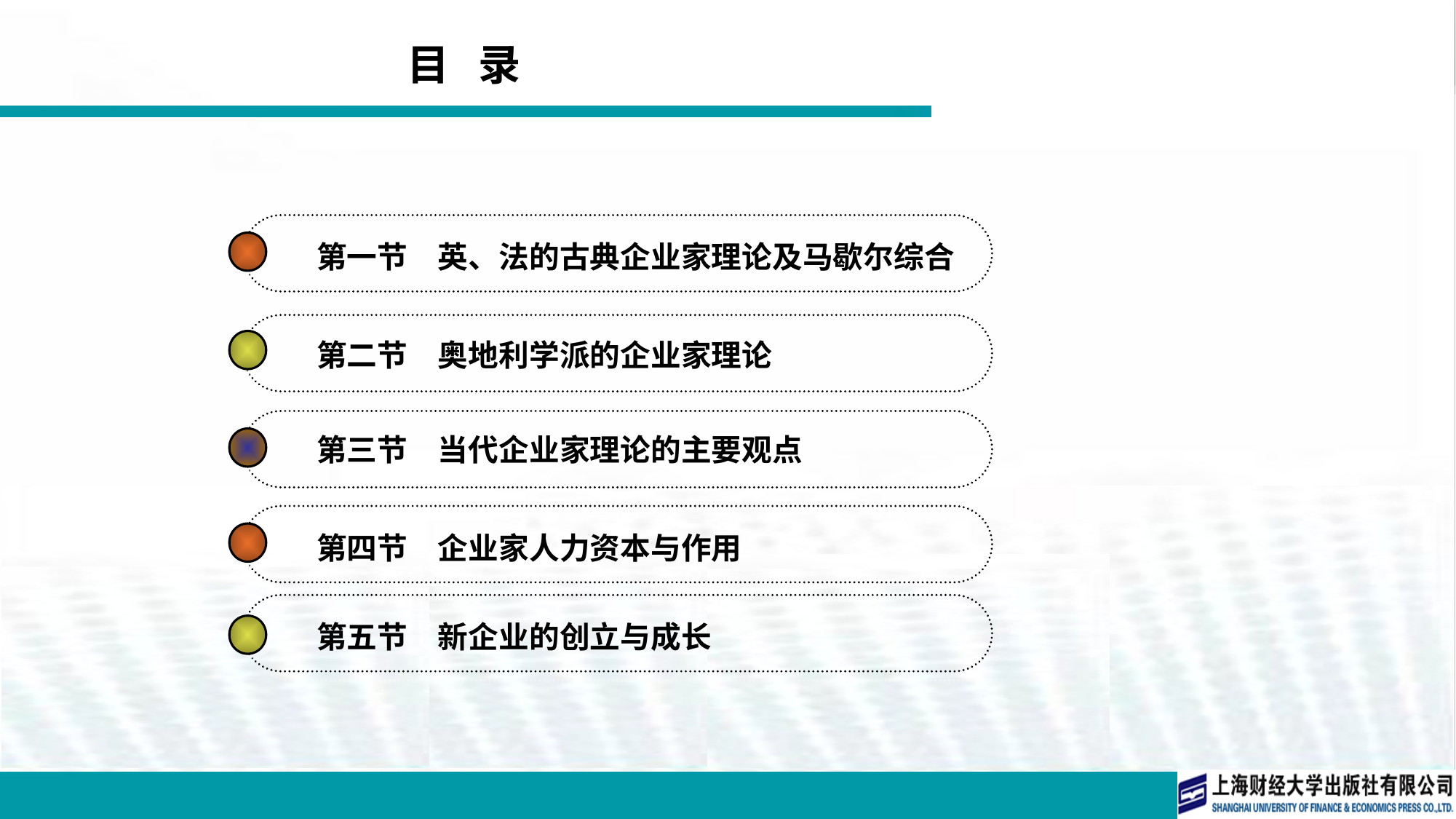

目   录

第一节　英、法的古典企业家理论及马歇尔综合

第二节　奥地利学派的企业家理论

第三节　当代企业家理论的主要观点

第四节　企业家人力资本与作用

第五节　新企业的创立与成长